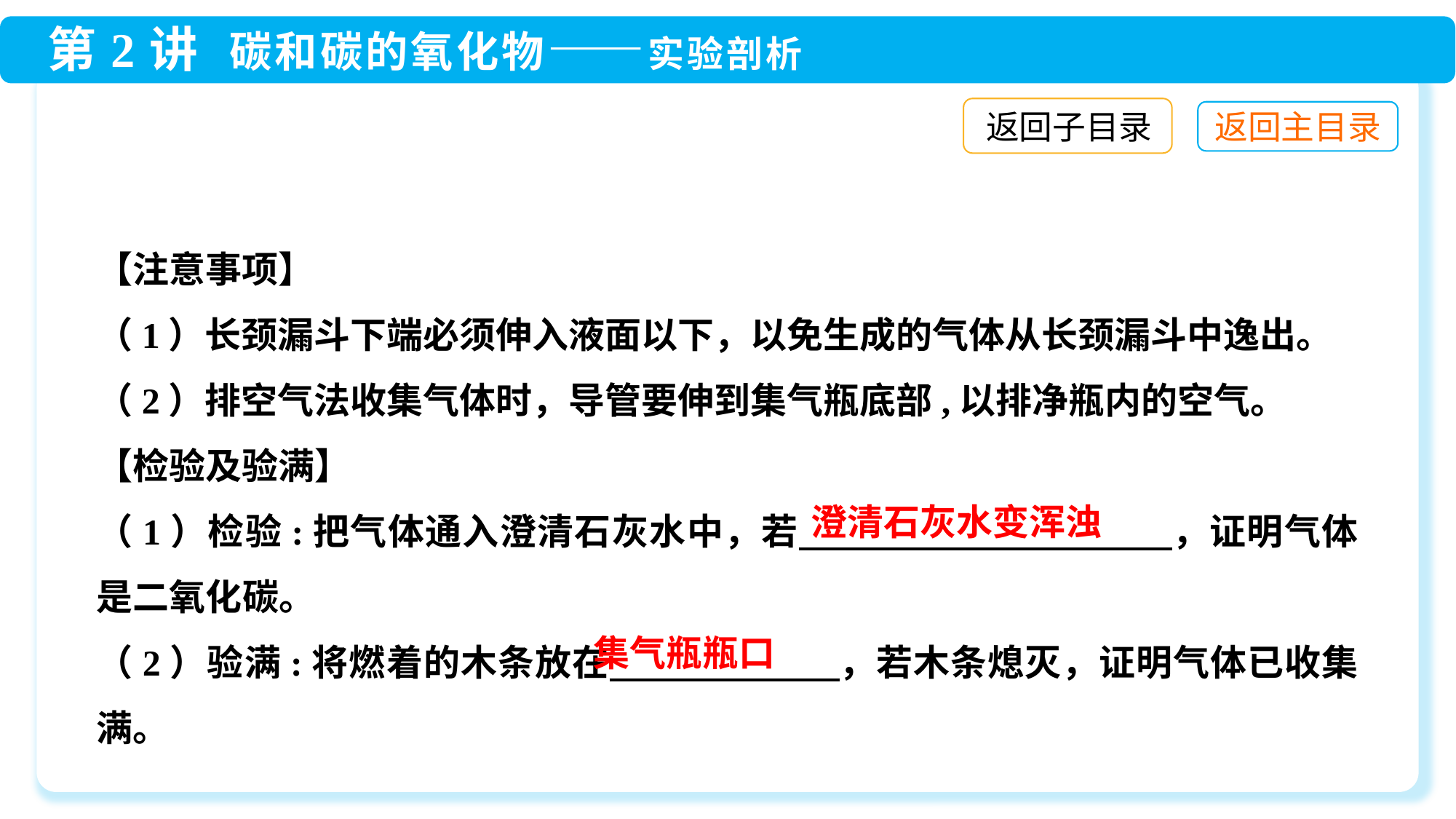

返回子目录
【注意事项】
（1）长颈漏斗下端必须伸入液面以下，以免生成的气体从长颈漏斗中逸出。
（2）排空气法收集气体时，导管要伸到集气瓶底部,以排净瓶内的空气。
【检验及验满】
（1）检验:把气体通入澄清石灰水中，若　　　　　　　　　　，证明气体是二氧化碳。
（2）验满:将燃着的木条放在　　　　     　，若木条熄灭，证明气体已收集满。
澄清石灰水变浑浊
集气瓶瓶口